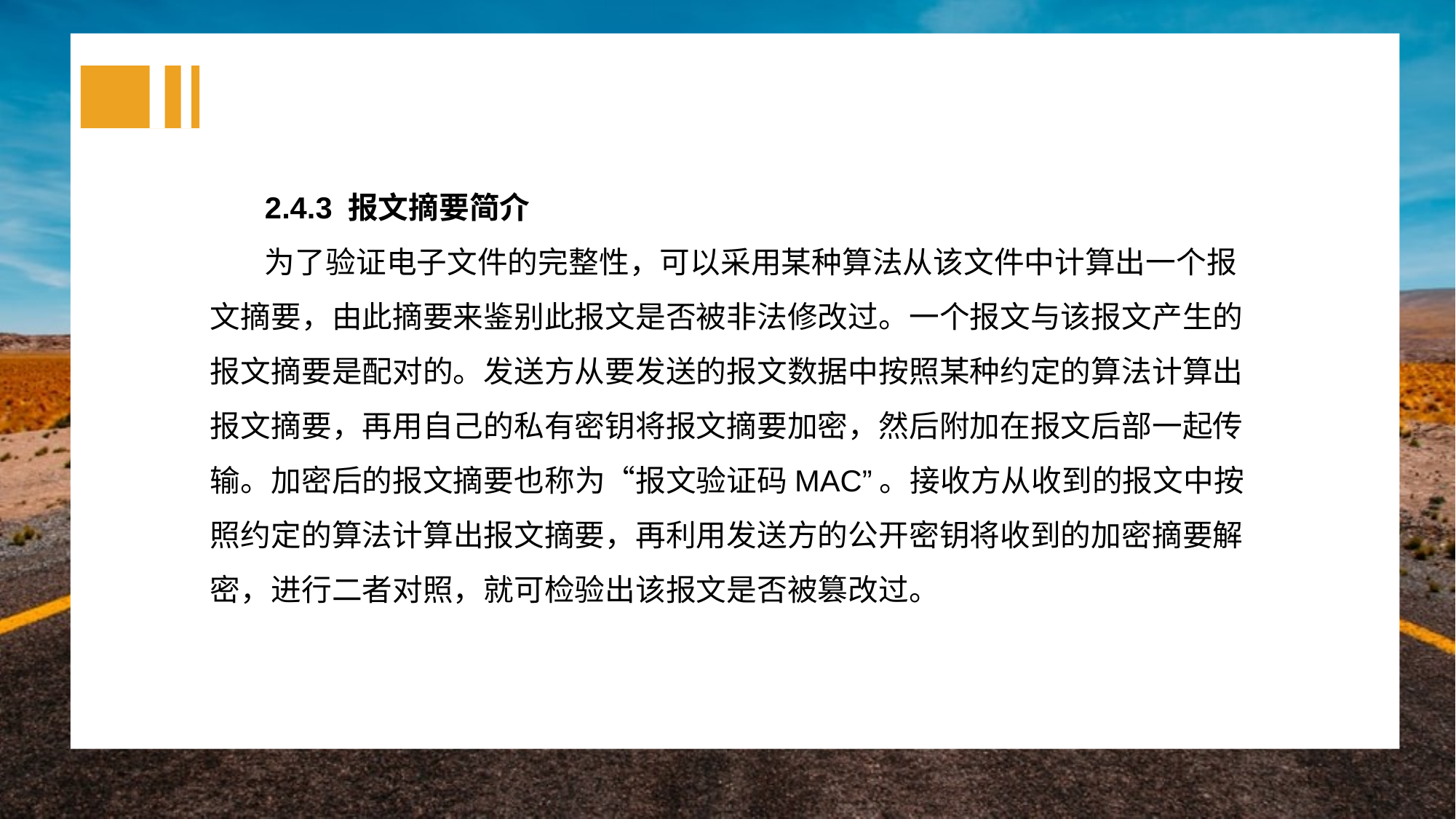

2.4.3 报文摘要简介
为了验证电子文件的完整性，可以采用某种算法从该文件中计算出一个报文摘要，由此摘要来鉴别此报文是否被非法修改过。一个报文与该报文产生的报文摘要是配对的。发送方从要发送的报文数据中按照某种约定的算法计算出报文摘要，再用自己的私有密钥将报文摘要加密，然后附加在报文后部一起传输。加密后的报文摘要也称为“报文验证码MAC”。接收方从收到的报文中按照约定的算法计算出报文摘要，再利用发送方的公开密钥将收到的加密摘要解密，进行二者对照，就可检验出该报文是否被篡改过。